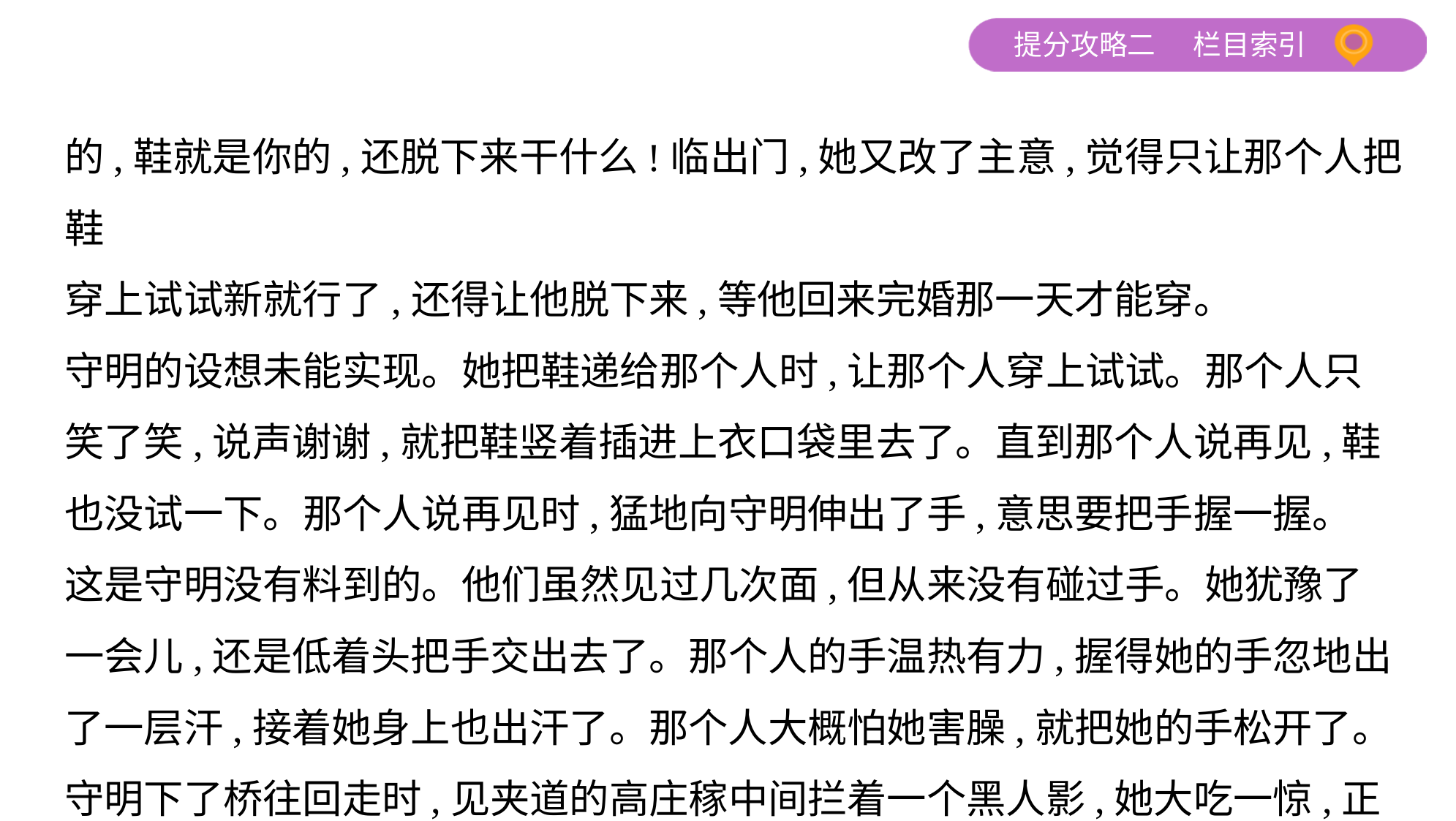

的,鞋就是你的,还脱下来干什么!临出门,她又改了主意,觉得只让那个人把鞋
穿上试试新就行了,还得让他脱下来,等他回来完婚那一天才能穿。
守明的设想未能实现。她把鞋递给那个人时,让那个人穿上试试。那个人只
笑了笑,说声谢谢,就把鞋竖着插进上衣口袋里去了。直到那个人说再见,鞋
也没试一下。那个人说再见时,猛地向守明伸出了手,意思要把手握一握。
这是守明没有料到的。他们虽然见过几次面,但从来没有碰过手。她犹豫了
一会儿,还是低着头把手交出去了。那个人的手温热有力,握得她的手忽地出
了一层汗,接着她身上也出汗了。那个人大概怕她害臊,就把她的手松开了。
守明下了桥往回走时,见夹道的高庄稼中间拦着一个黑人影,她大吃一惊,正